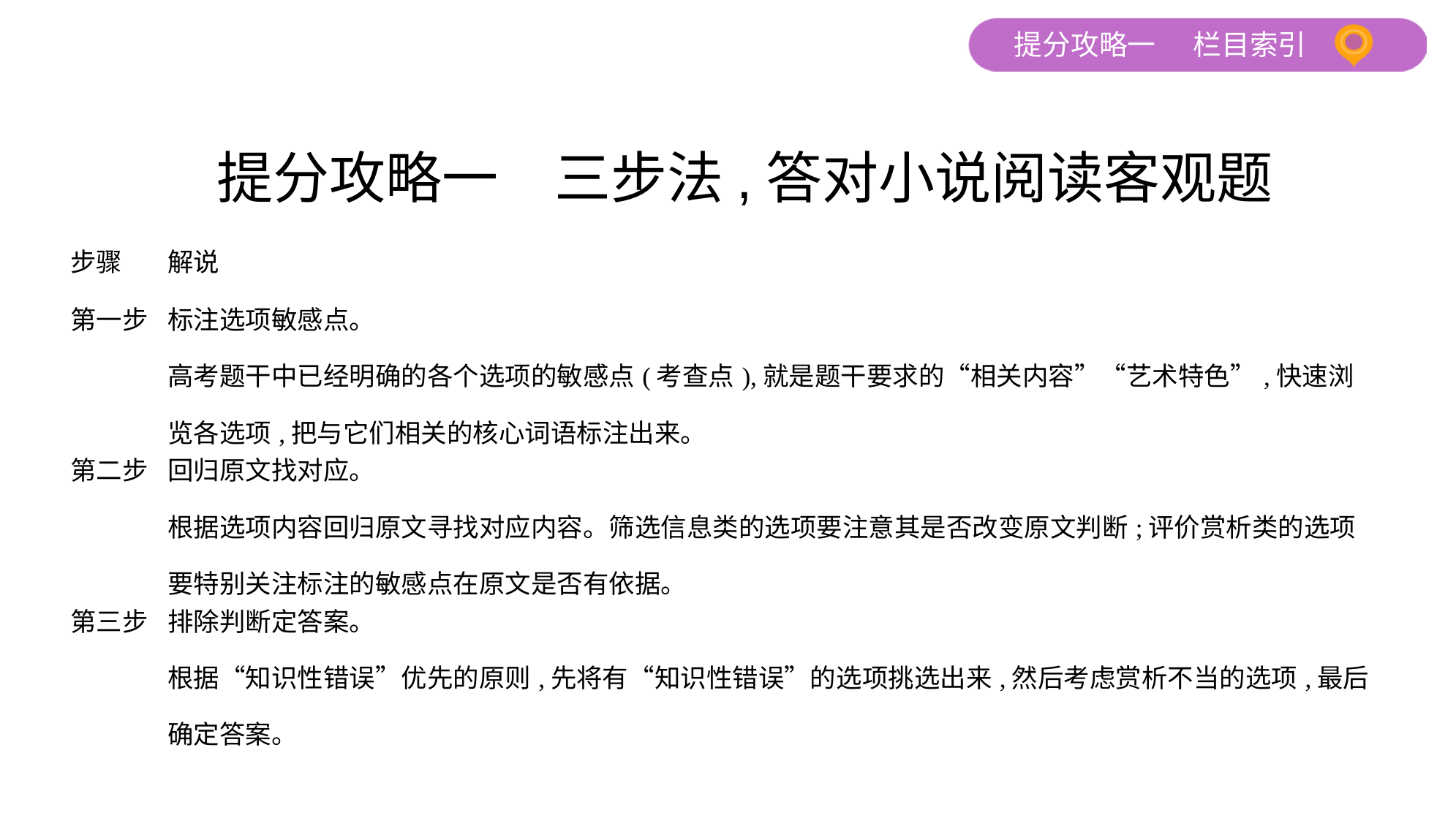

提分攻略一　三步法,答对小说阅读客观题
| 步骤 | 解说 |
| --- | --- |
| 第一步 | 标注选项敏感点。 高考题干中已经明确的各个选项的敏感点(考查点),就是题干要求的“相关内容”“艺术特色”,快速浏览各选项,把与它们相关的核心词语标注出来。 |
| 第二步 | 回归原文找对应。 根据选项内容回归原文寻找对应内容。筛选信息类的选项要注意其是否改变原文判断;评价赏析类的选项要特别关注标注的敏感点在原文是否有依据。 |
| 第三步 | 排除判断定答案。 根据“知识性错误”优先的原则,先将有“知识性错误”的选项挑选出来,然后考虑赏析不当的选项,最后确定答案。 |